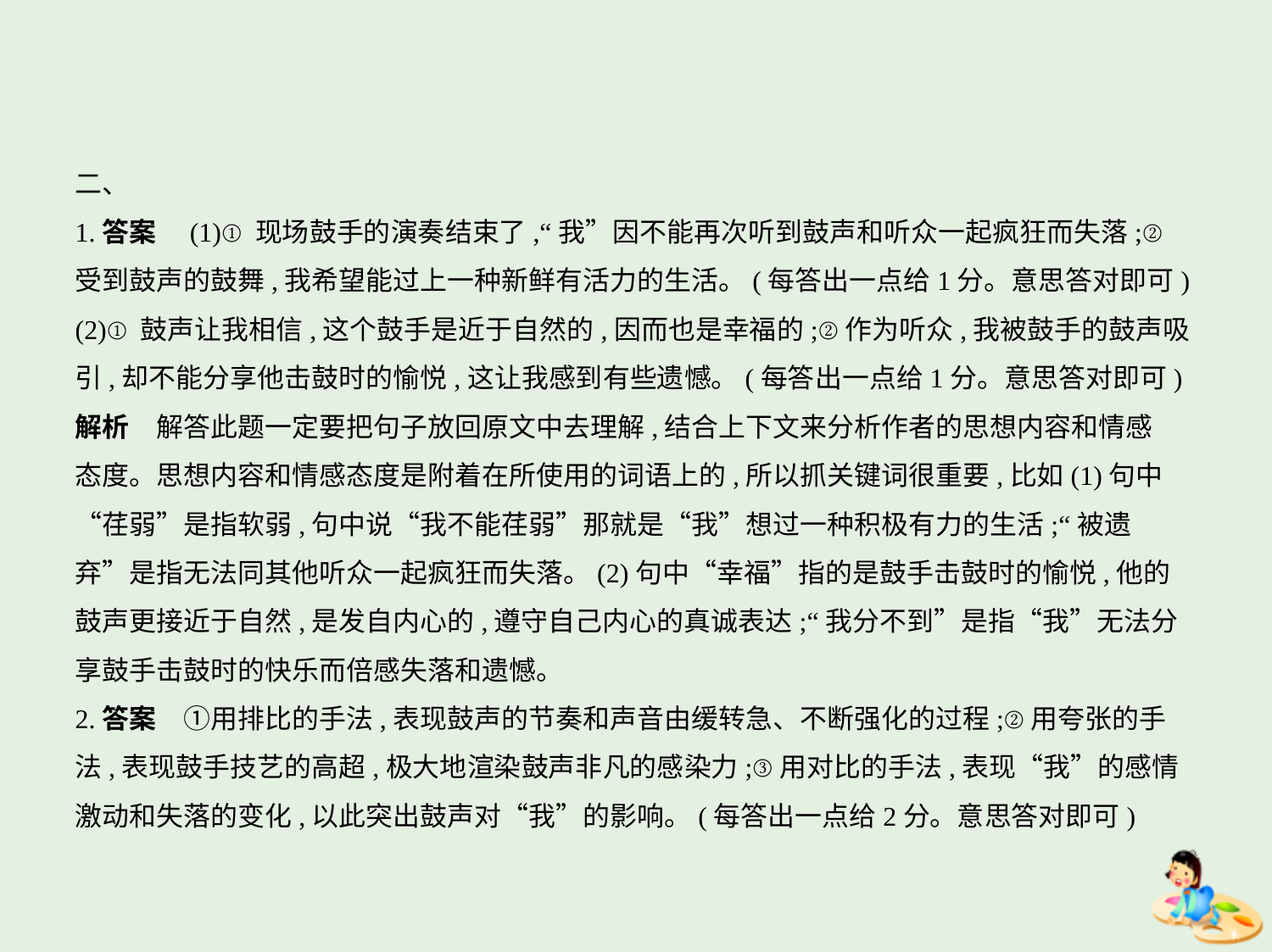

二、
1.答案　(1)①现场鼓手的演奏结束了,“我”因不能再次听到鼓声和听众一起疯狂而失落;②
受到鼓声的鼓舞,我希望能过上一种新鲜有活力的生活。(每答出一点给1分。意思答对即可)
(2)①鼓声让我相信,这个鼓手是近于自然的,因而也是幸福的;②作为听众,我被鼓手的鼓声吸
引,却不能分享他击鼓时的愉悦,这让我感到有些遗憾。(每答出一点给1分。意思答对即可)
解析　解答此题一定要把句子放回原文中去理解,结合上下文来分析作者的思想内容和情感
态度。思想内容和情感态度是附着在所使用的词语上的,所以抓关键词很重要,比如(1)句中
“荏弱”是指软弱,句中说“我不能荏弱”那就是“我”想过一种积极有力的生活;“被遗
弃”是指无法同其他听众一起疯狂而失落。(2)句中“幸福”指的是鼓手击鼓时的愉悦,他的
鼓声更接近于自然,是发自内心的,遵守自己内心的真诚表达;“我分不到”是指“我”无法分
享鼓手击鼓时的快乐而倍感失落和遗憾。
2.答案　①用排比的手法,表现鼓声的节奏和声音由缓转急、不断强化的过程;②用夸张的手
法,表现鼓手技艺的高超,极大地渲染鼓声非凡的感染力;③用对比的手法,表现“我”的感情
激动和失落的变化,以此突出鼓声对“我”的影响。(每答出一点给2分。意思答对即可)